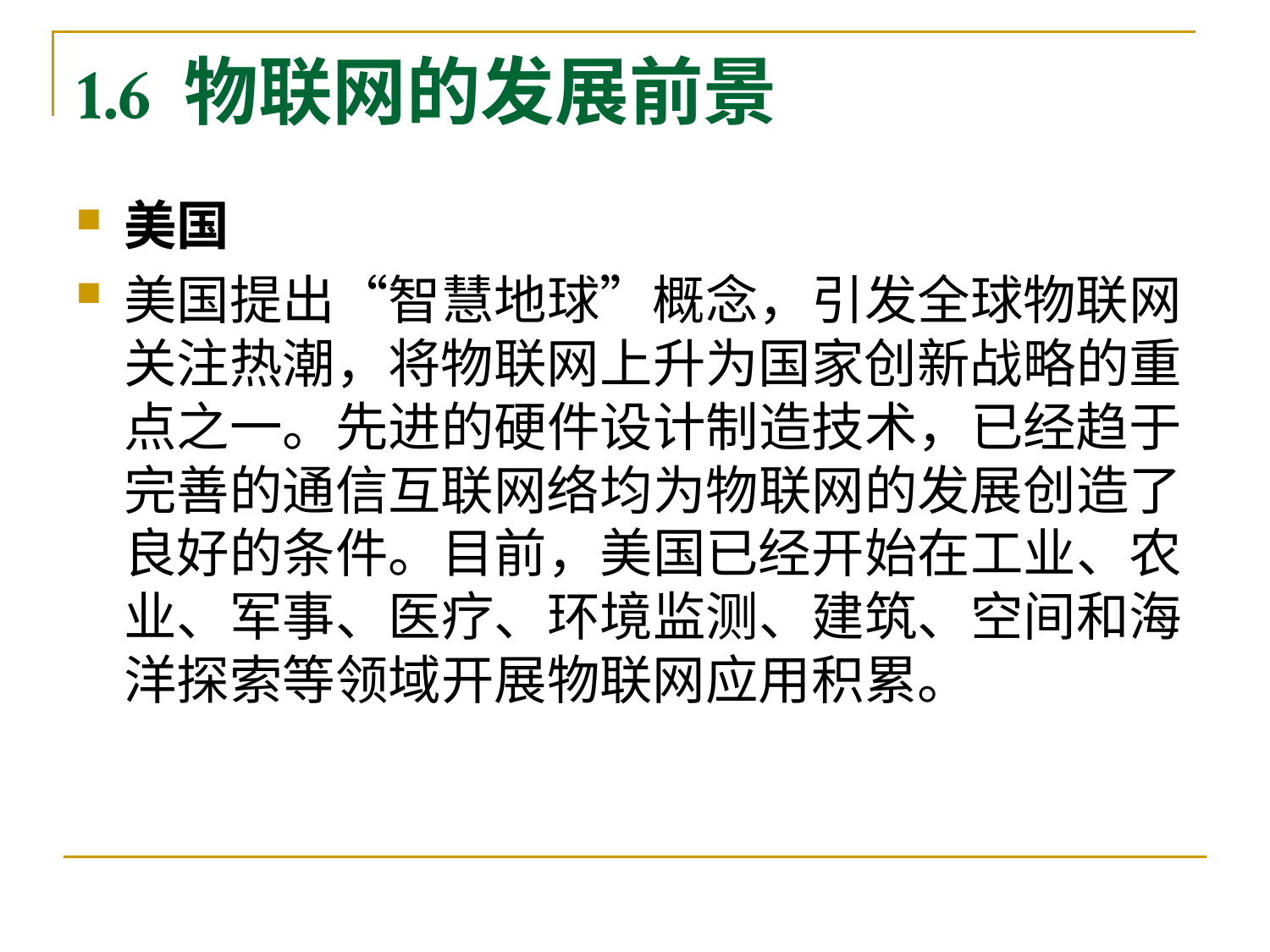

1.6 物联网的发展前景
美国
美国提出“智慧地球”概念，引发全球物联网关注热潮，将物联网上升为国家创新战略的重点之一。先进的硬件设计制造技术，已经趋于完善的通信互联网络均为物联网的发展创造了良好的条件。目前，美国已经开始在工业、农业、军事、医疗、环境监测、建筑、空间和海洋探索等领域开展物联网应用积累。